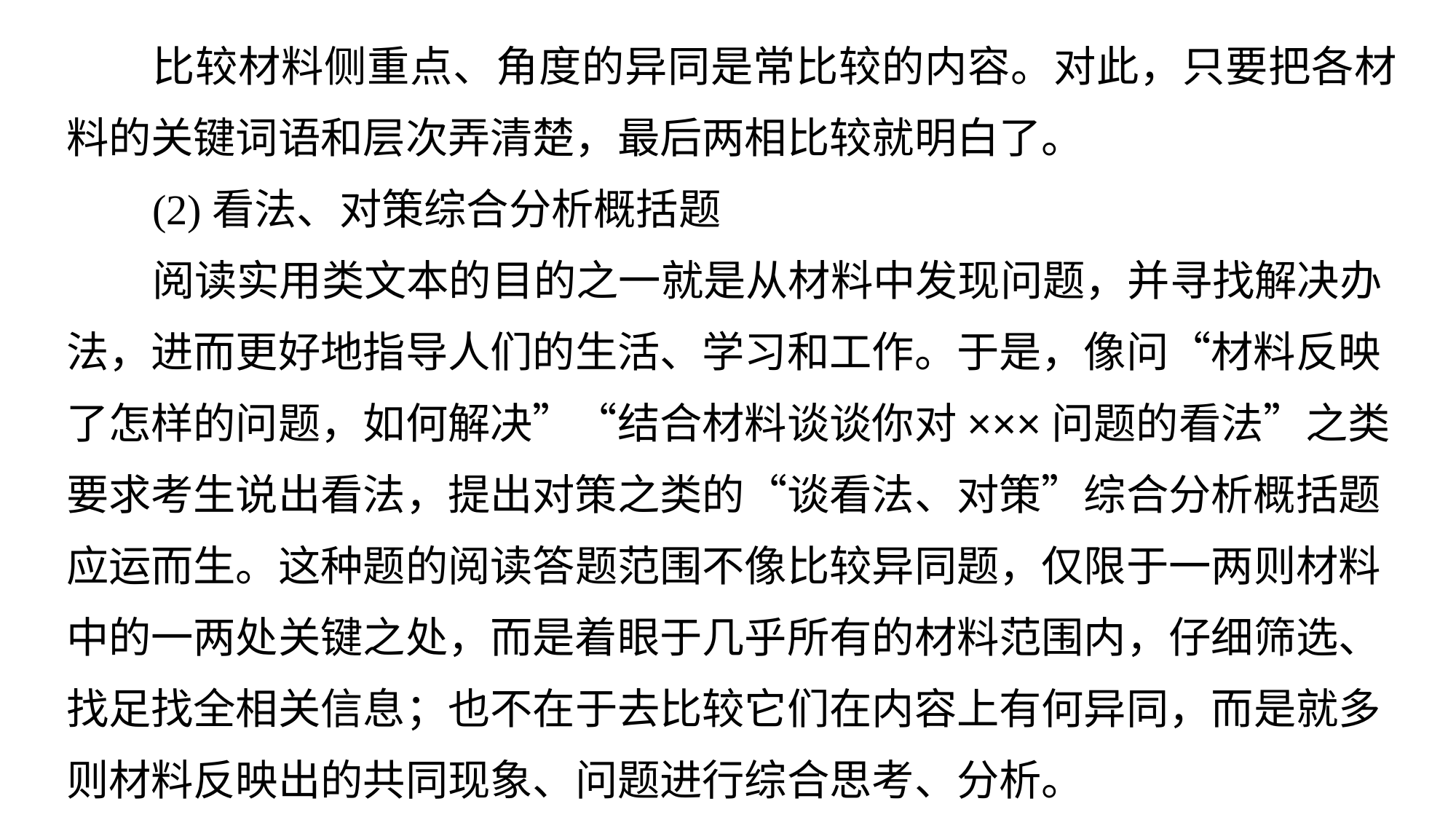

比较材料侧重点、角度的异同是常比较的内容。对此，只要把各材料的关键词语和层次弄清楚，最后两相比较就明白了。
(2)看法、对策综合分析概括题
阅读实用类文本的目的之一就是从材料中发现问题，并寻找解决办法，进而更好地指导人们的生活、学习和工作。于是，像问“材料反映了怎样的问题，如何解决”“结合材料谈谈你对×××问题的看法”之类要求考生说出看法，提出对策之类的“谈看法、对策”综合分析概括题应运而生。这种题的阅读答题范围不像比较异同题，仅限于一两则材料中的一两处关键之处，而是着眼于几乎所有的材料范围内，仔细筛选、找足找全相关信息；也不在于去比较它们在内容上有何异同，而是就多则材料反映出的共同现象、问题进行综合思考、分析。